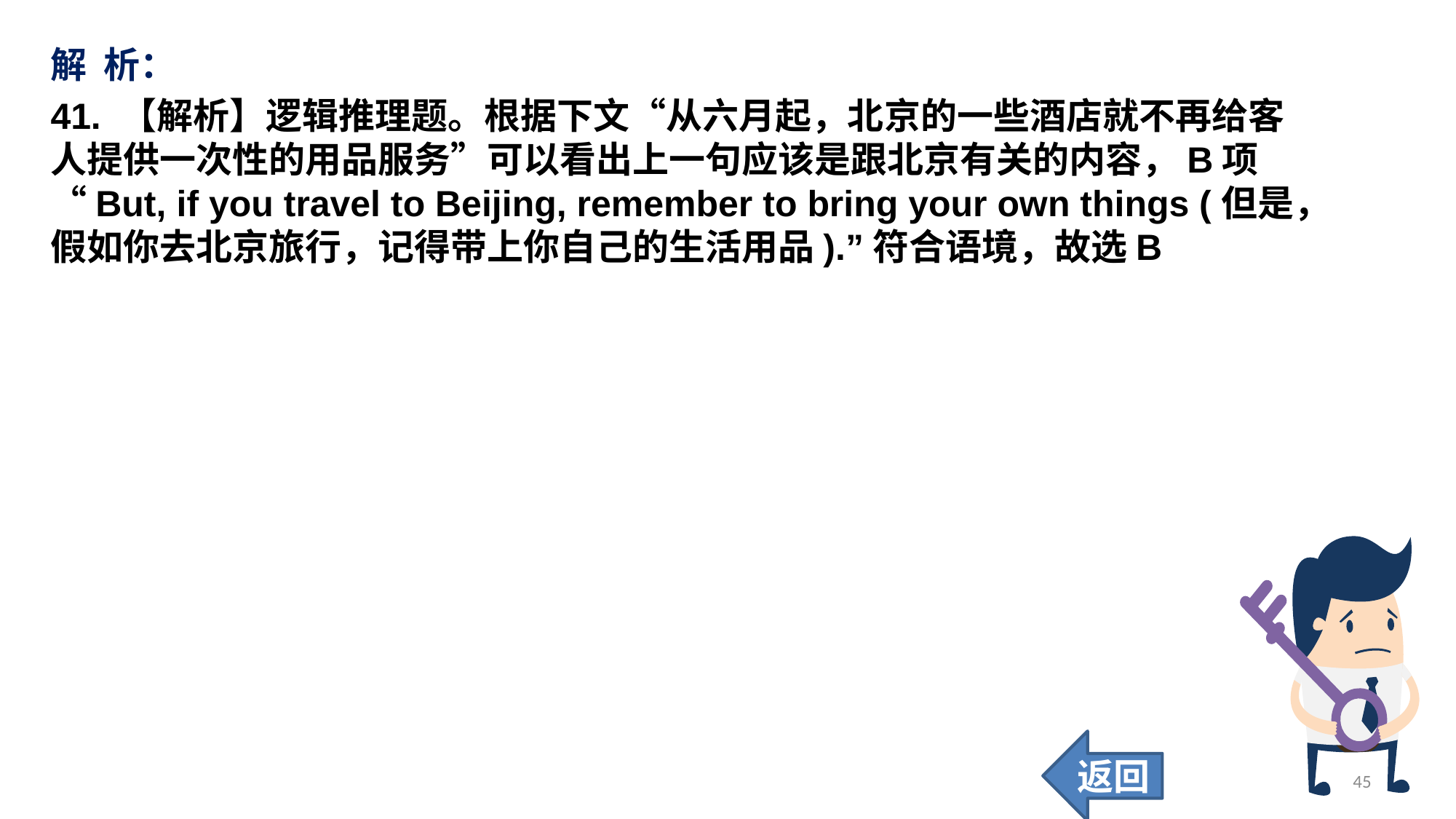

解  析：
41. 【解析】逻辑推理题。根据下文“从六月起，北京的一些酒店就不再给客人提供一次性的用品服务”可以看出上一句应该是跟北京有关的内容，B项“But, if you travel to Beijing, remember to bring your own things (但是，假如你去北京旅行，记得带上你自己的生活用品).”符合语境，故选B

返回
45